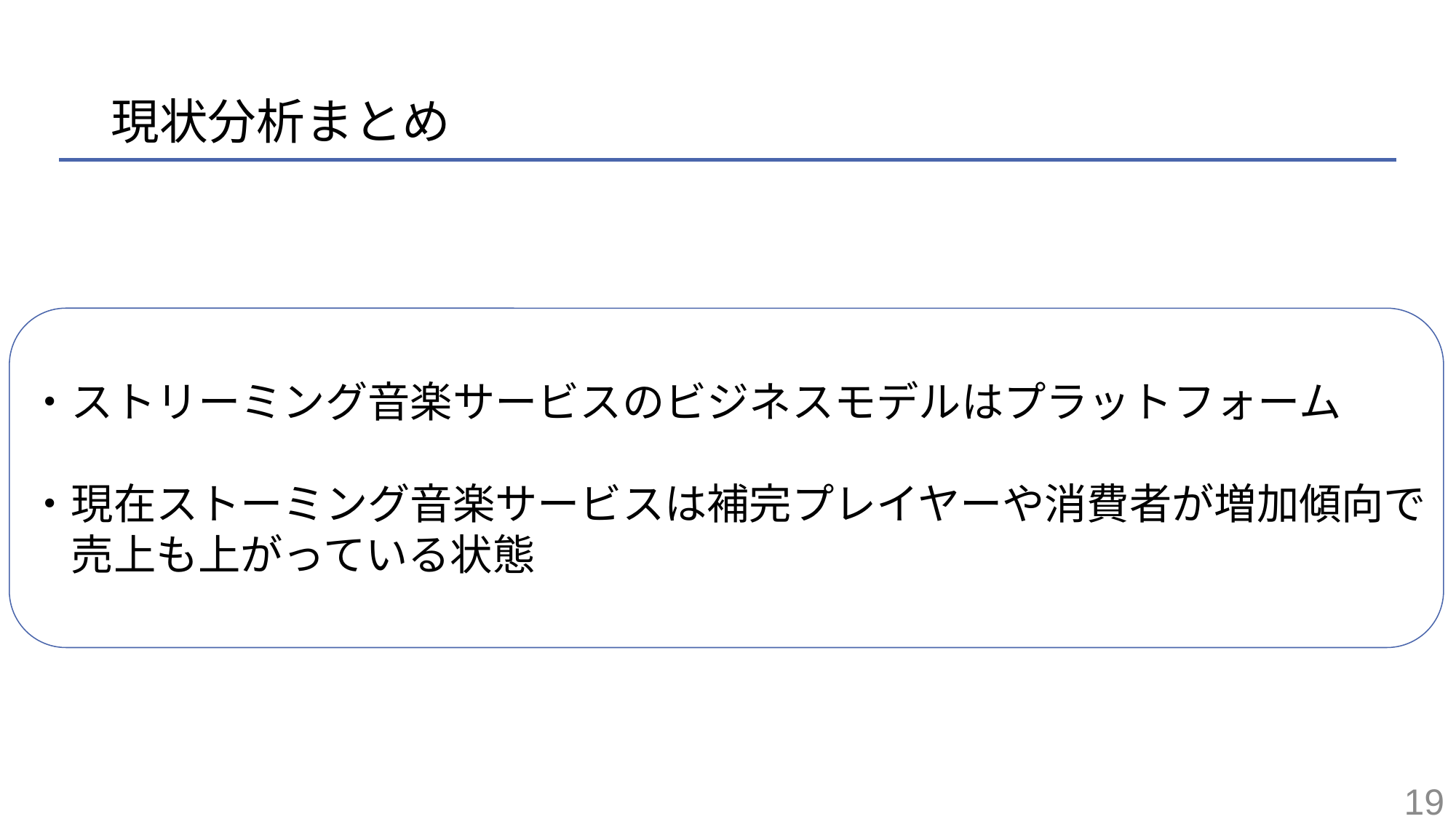

# 現状分析まとめ

・ストリーミング音楽サービスのビジネスモデルはプラットフォーム

・現在ストーミング音楽サービスは補完プレイヤーや消費者が増加傾向で
　売上も上がっている状態
19